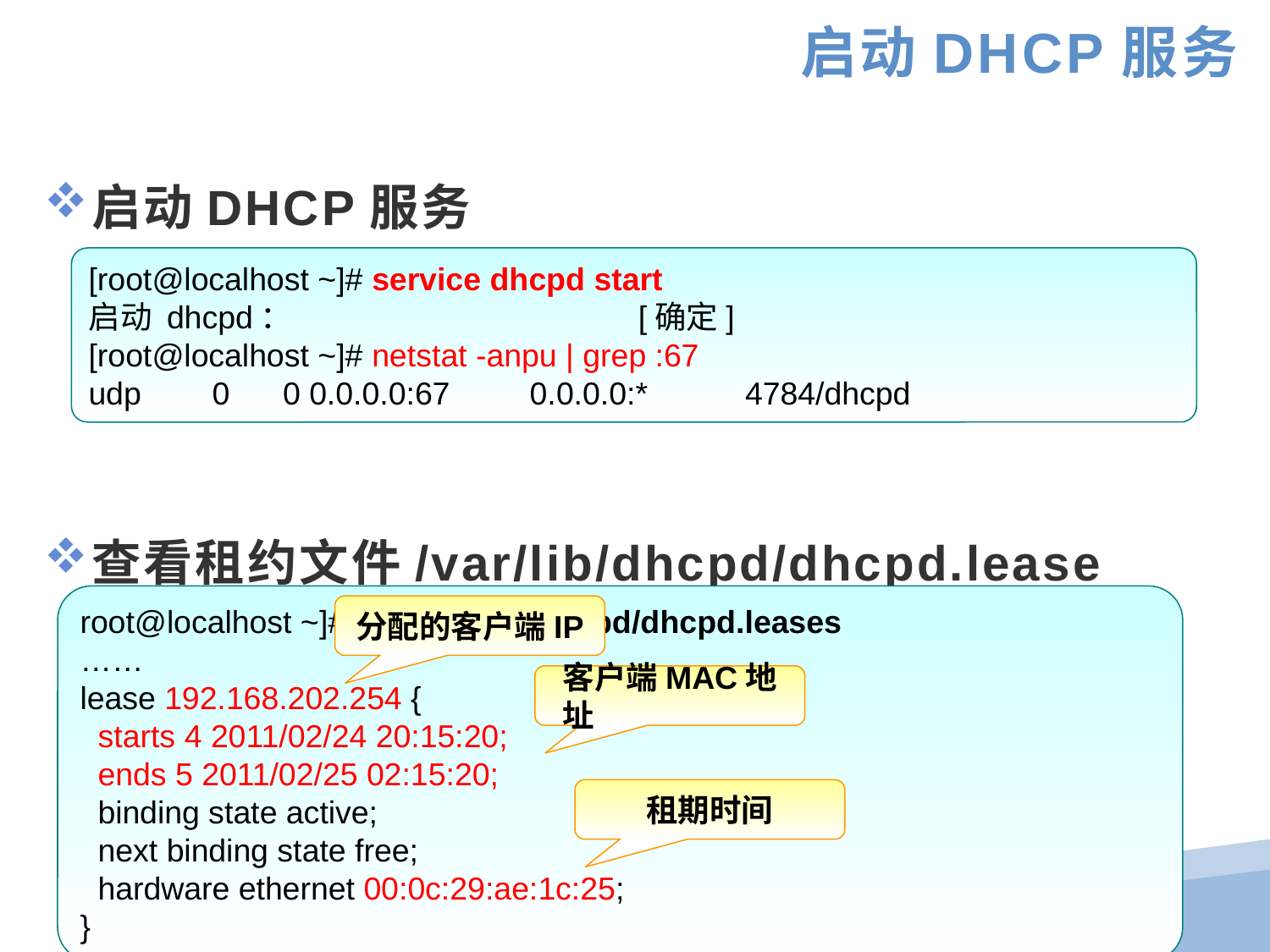

启动DHCP服务
启动DHCP服务

查看租约文件/var/lib/dhcpd/dhcpd.lease

[root@localhost ~]# service dhcpd start
启动 dhcpd：                                               [确定]
[root@localhost ~]# netstat -anpu | grep :67
udp        0      0 0.0.0.0:67         0.0.0.0:*           4784/dhcpd
root@localhost ~]# less /var/lib/dhcpd/dhcpd.leases
……
lease 192.168.202.254 {
  starts 4 2011/02/24 20:15:20;
  ends 5 2011/02/25 02:15:20;
  binding state active;
  next binding state free;
  hardware ethernet 00:0c:29:ae:1c:25;
}
分配的客户端IP
客户端MAC地址
租期时间